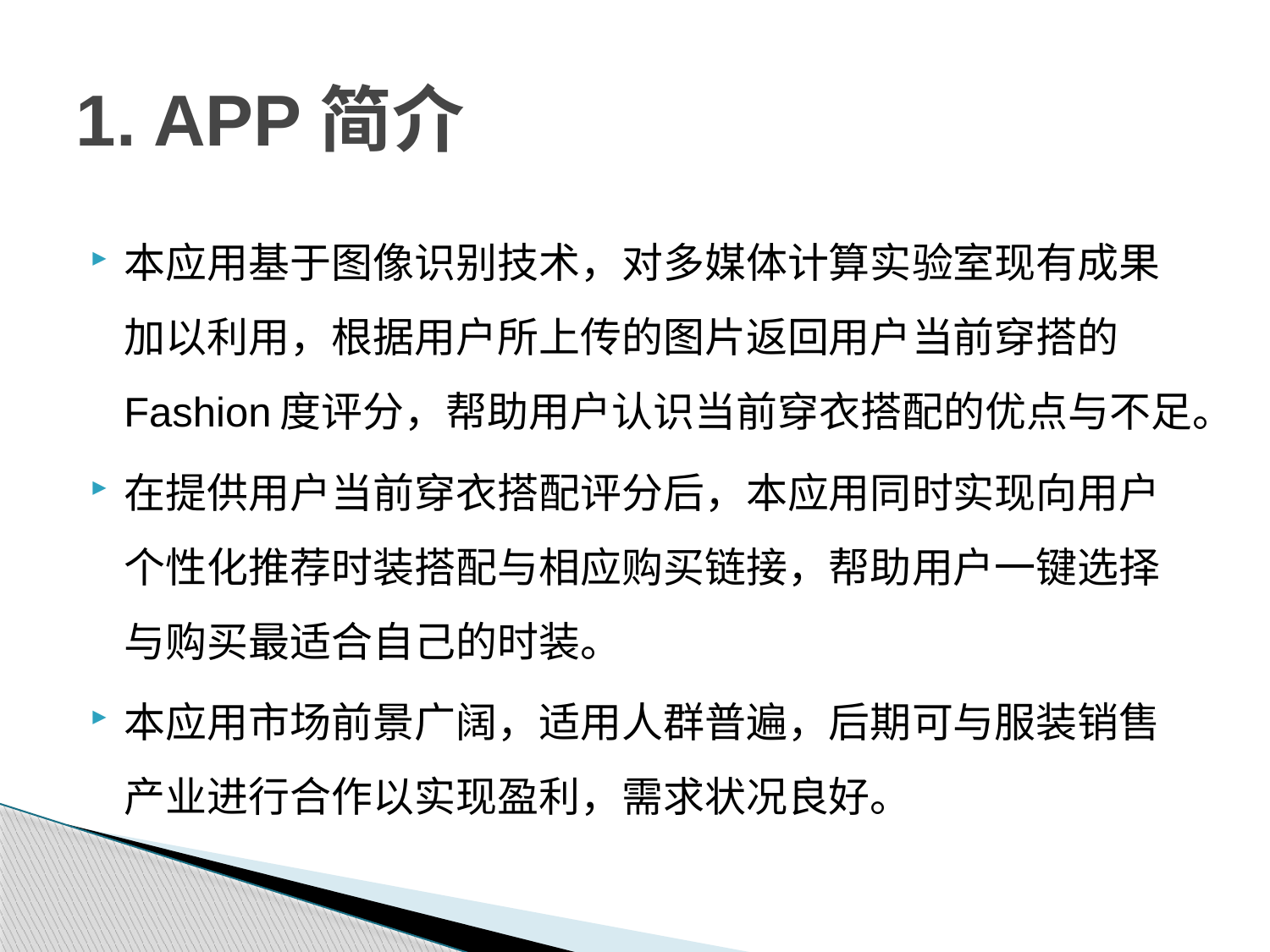

# 1. APP简介
本应用基于图像识别技术，对多媒体计算实验室现有成果加以利用，根据用户所上传的图片返回用户当前穿搭的Fashion度评分，帮助用户认识当前穿衣搭配的优点与不足。
在提供用户当前穿衣搭配评分后，本应用同时实现向用户个性化推荐时装搭配与相应购买链接，帮助用户一键选择与购买最适合自己的时装。
本应用市场前景广阔，适用人群普遍，后期可与服装销售产业进行合作以实现盈利，需求状况良好。